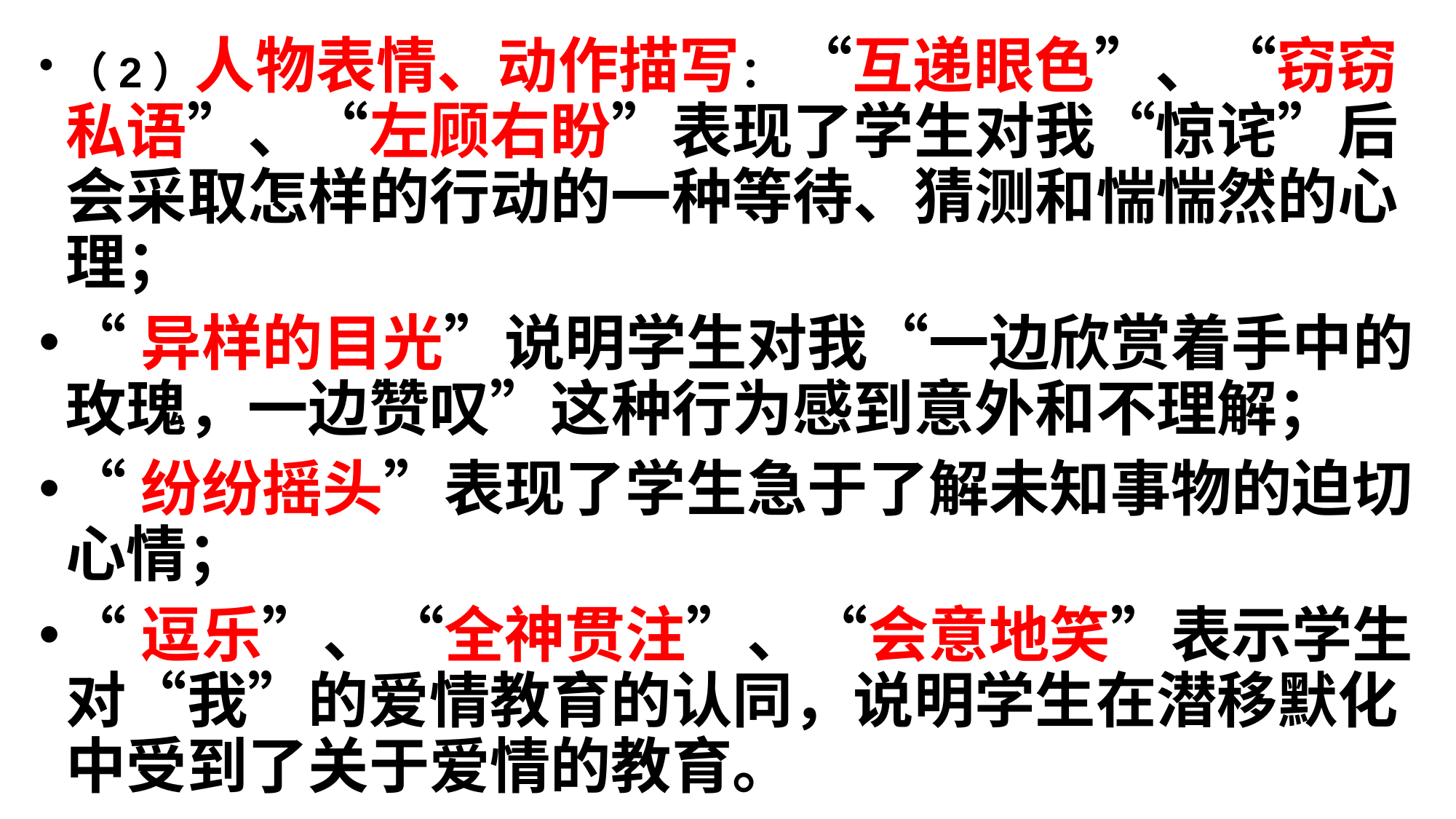

（2）人物表情、动作描写： “互递眼色”、“窃窃私语”、“左顾右盼”表现了学生对我“惊诧”后会采取怎样的行动的一种等待、猜测和惴惴然的心理；
“异样的目光”说明学生对我“一边欣赏着手中的玫瑰，一边赞叹”这种行为感到意外和不理解；
“纷纷摇头”表现了学生急于了解未知事物的迫切心情；
“逗乐”、“全神贯注”、“会意地笑”表示学生对“我”的爱情教育的认同，说明学生在潜移默化中受到了关于爱情的教育。